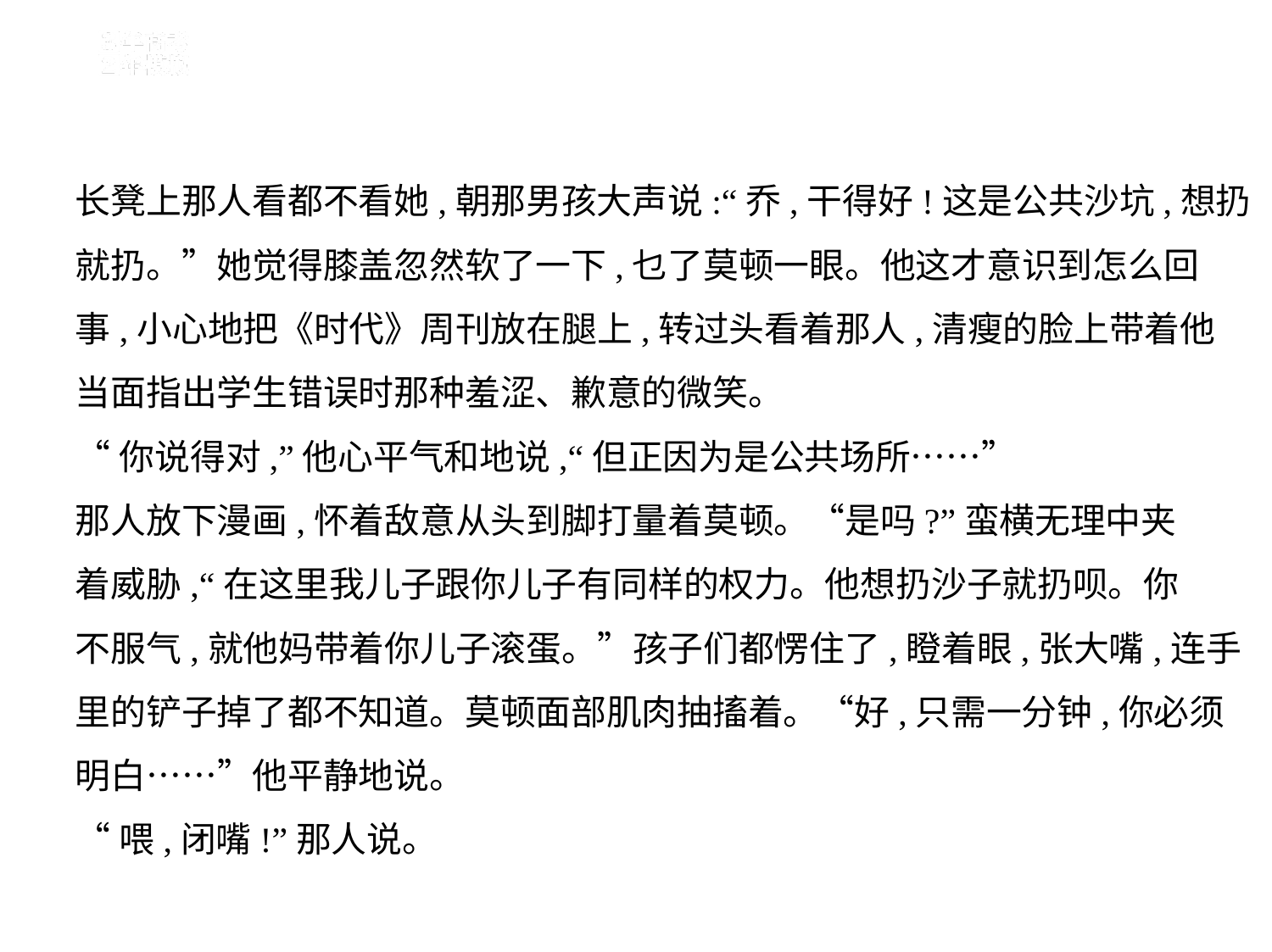

长凳上那人看都不看她,朝那男孩大声说:“乔,干得好!这是公共沙坑,想扔
就扔。”她觉得膝盖忽然软了一下,乜了莫顿一眼。他这才意识到怎么回
事,小心地把《时代》周刊放在腿上,转过头看着那人,清瘦的脸上带着他
当面指出学生错误时那种羞涩、歉意的微笑。
“你说得对,”他心平气和地说,“但正因为是公共场所……”
那人放下漫画,怀着敌意从头到脚打量着莫顿。“是吗?”蛮横无理中夹
着威胁,“在这里我儿子跟你儿子有同样的权力。他想扔沙子就扔呗。你
不服气,就他妈带着你儿子滚蛋。”孩子们都愣住了,瞪着眼,张大嘴,连手
里的铲子掉了都不知道。莫顿面部肌肉抽搐着。“好,只需一分钟,你必须
明白……”他平静地说。
“喂,闭嘴!”那人说。